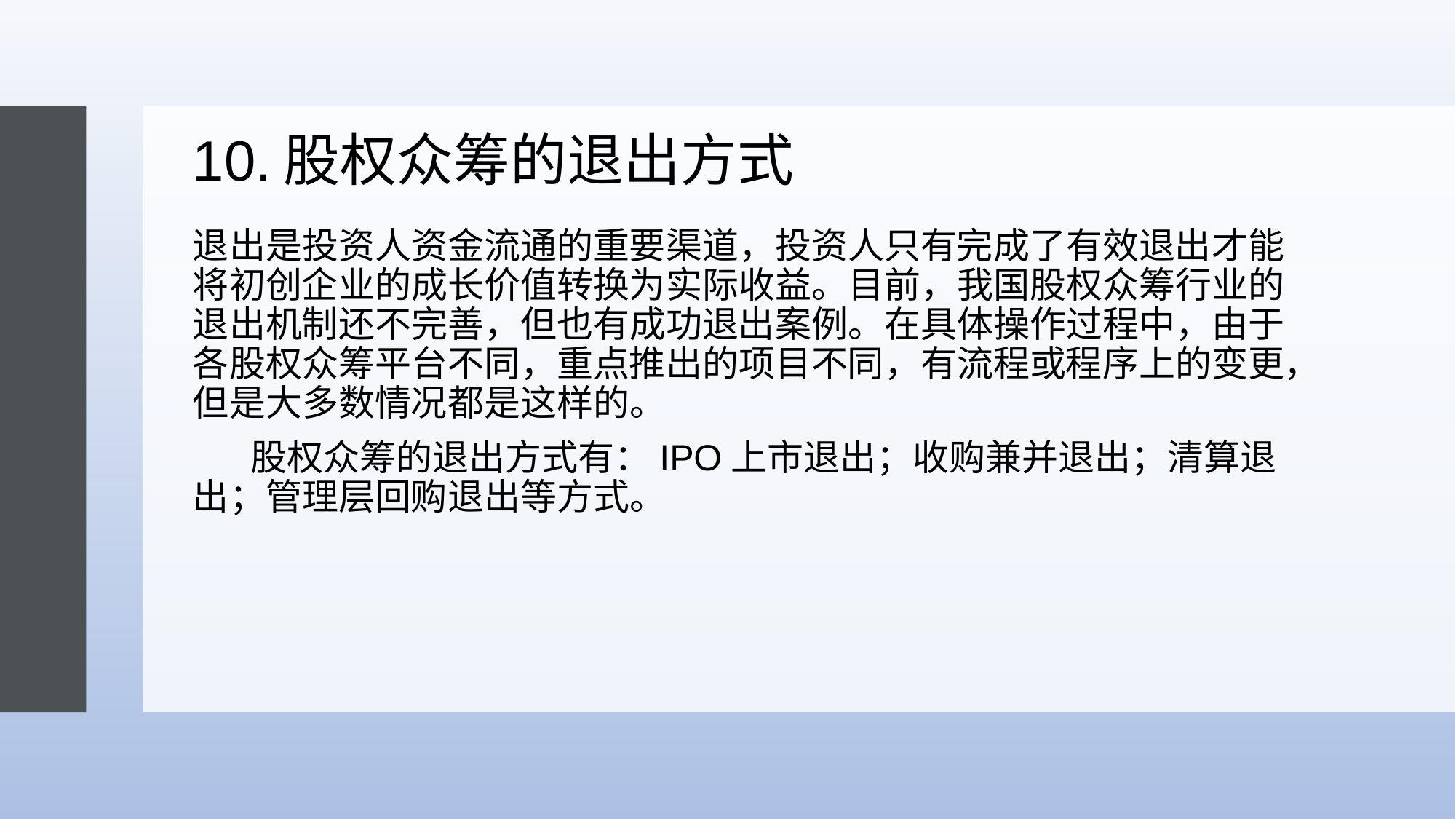

# 10.股权众筹的退出方式
退出是投资人资金流通的重要渠道，投资人只有完成了有效退出才能将初创企业的成长价值转换为实际收益。目前，我国股权众筹行业的退出机制还不完善，但也有成功退出案例。在具体操作过程中，由于各股权众筹平台不同，重点推出的项目不同，有流程或程序上的变更，但是大多数情况都是这样的。
      股权众筹的退出方式有：IPO上市退出；收购兼并退出；清算退出；管理层回购退出等方式。